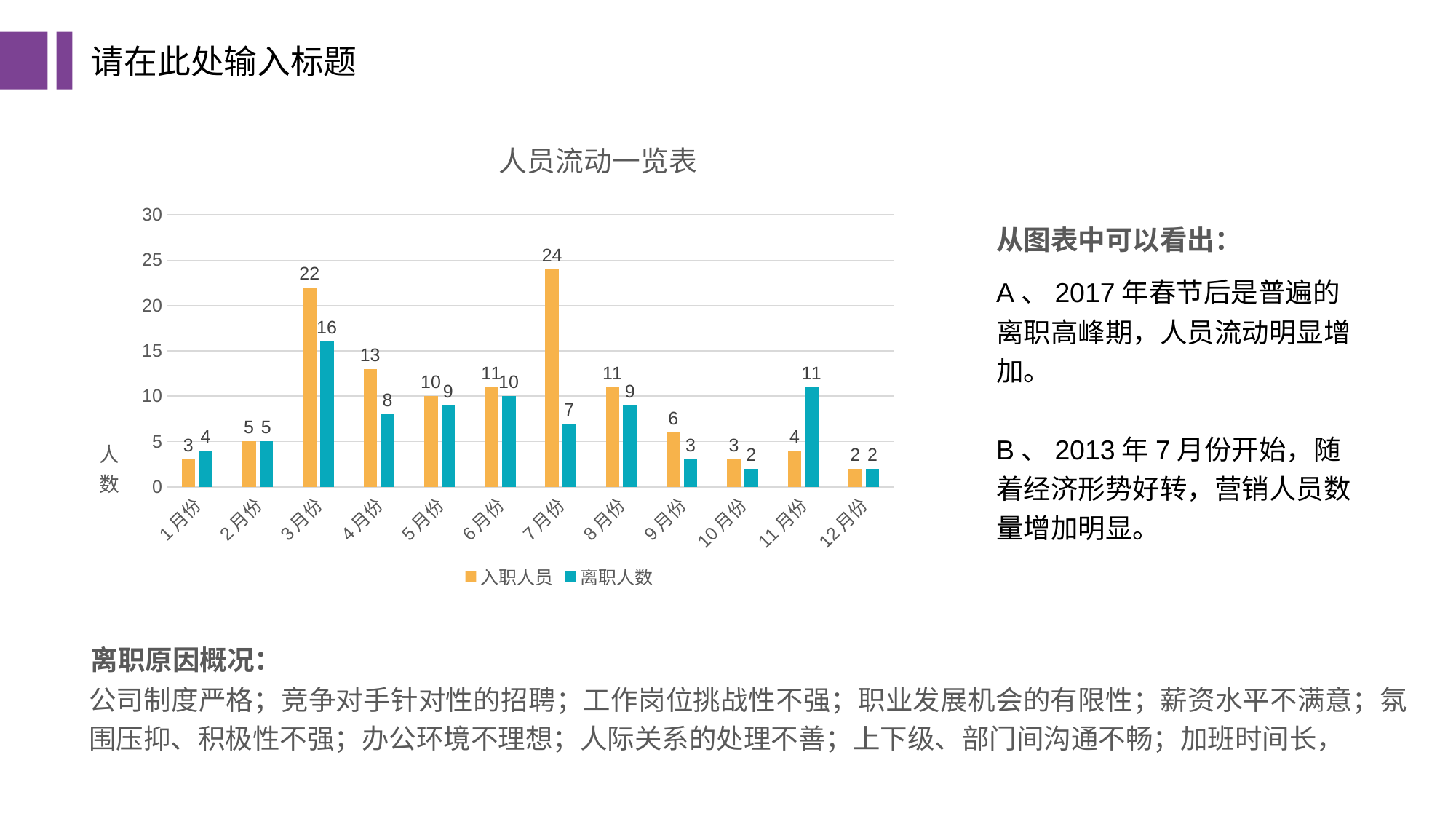

请在此处输入标题

### Chart: 人员流动一览表

| Category | 入职人员 | 离职人数 |
|---|---|---|
| 1月份 | 3.0 | 4.0 |
| 2月份 | 5.0 | 5.0 |
| 3月份 | 22.0 | 16.0 |
| 4月份 | 13.0 | 8.0 |
| 5月份 | 10.0 | 9.0 |
| 6月份 | 11.0 | 10.0 |
| 7月份 | 24.0 | 7.0 |
| 8月份 | 11.0 | 9.0 |
| 9月份 | 6.0 | 3.0 |
| 10月份 | 3.0 | 2.0 |
| 11月份 | 4.0 | 11.0 |
| 12月份 | 2.0 | 2.0 |
从图表中可以看出：
A、2017年春节后是普遍的离职高峰期，人员流动明显增加。

B、2013年7月份开始，随着经济形势好转，营销人员数量增加明显。
离职原因概况：
公司制度严格；竞争对手针对性的招聘；工作岗位挑战性不强；职业发展机会的有限性；薪资水平不满意；氛围压抑、积极性不强；办公环境不理想；人际关系的处理不善；上下级、部门间沟通不畅；加班时间长，